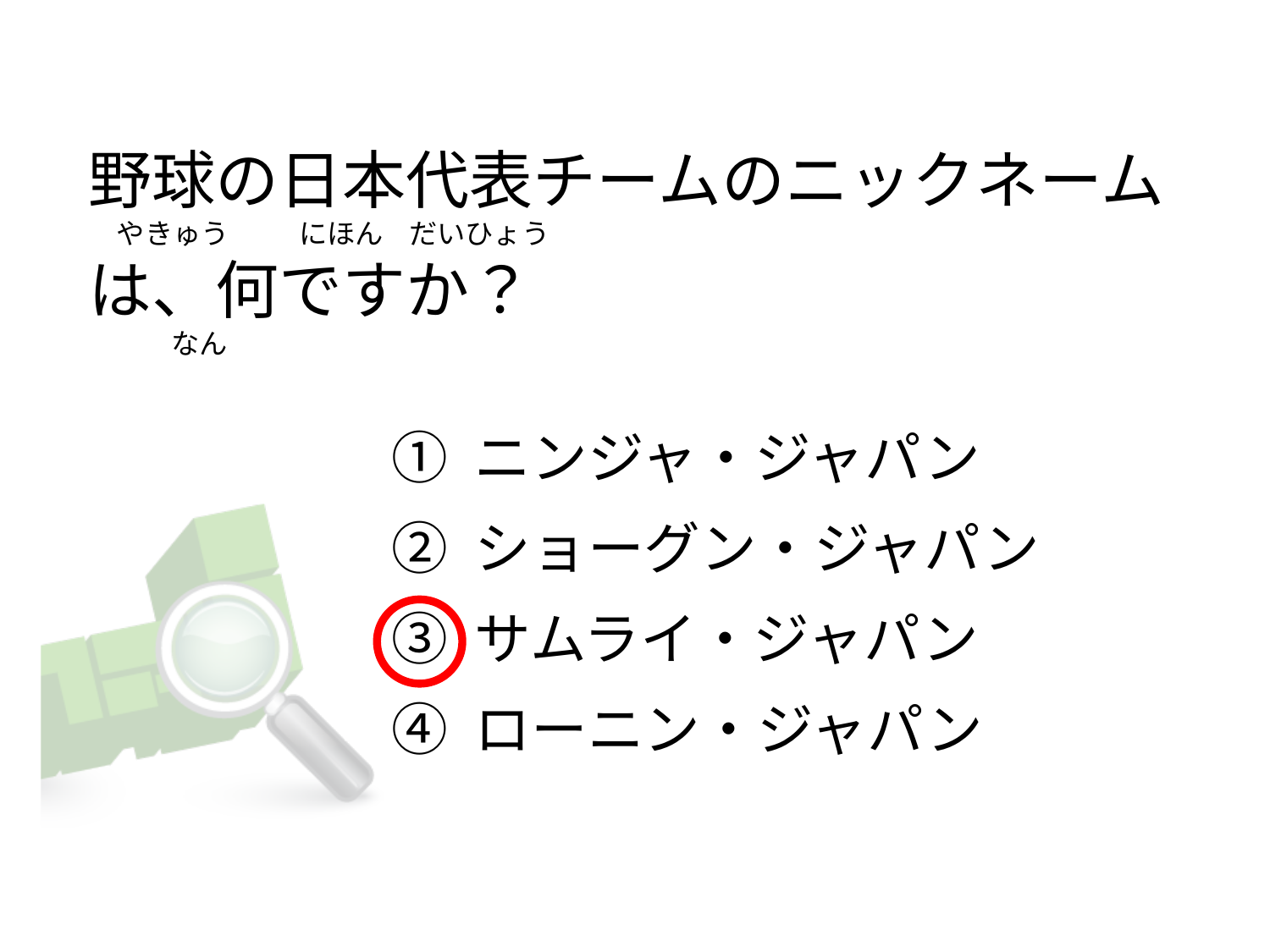

# 野球の日本代表チームのニックネーム 　やきゅう           にほん    だいひょう　      は、何ですか？                 なん
① ニンジャ・ジャパン
② ショーグン・ジャパン
③ サムライ・ジャパン
④ ローニン・ジャパン